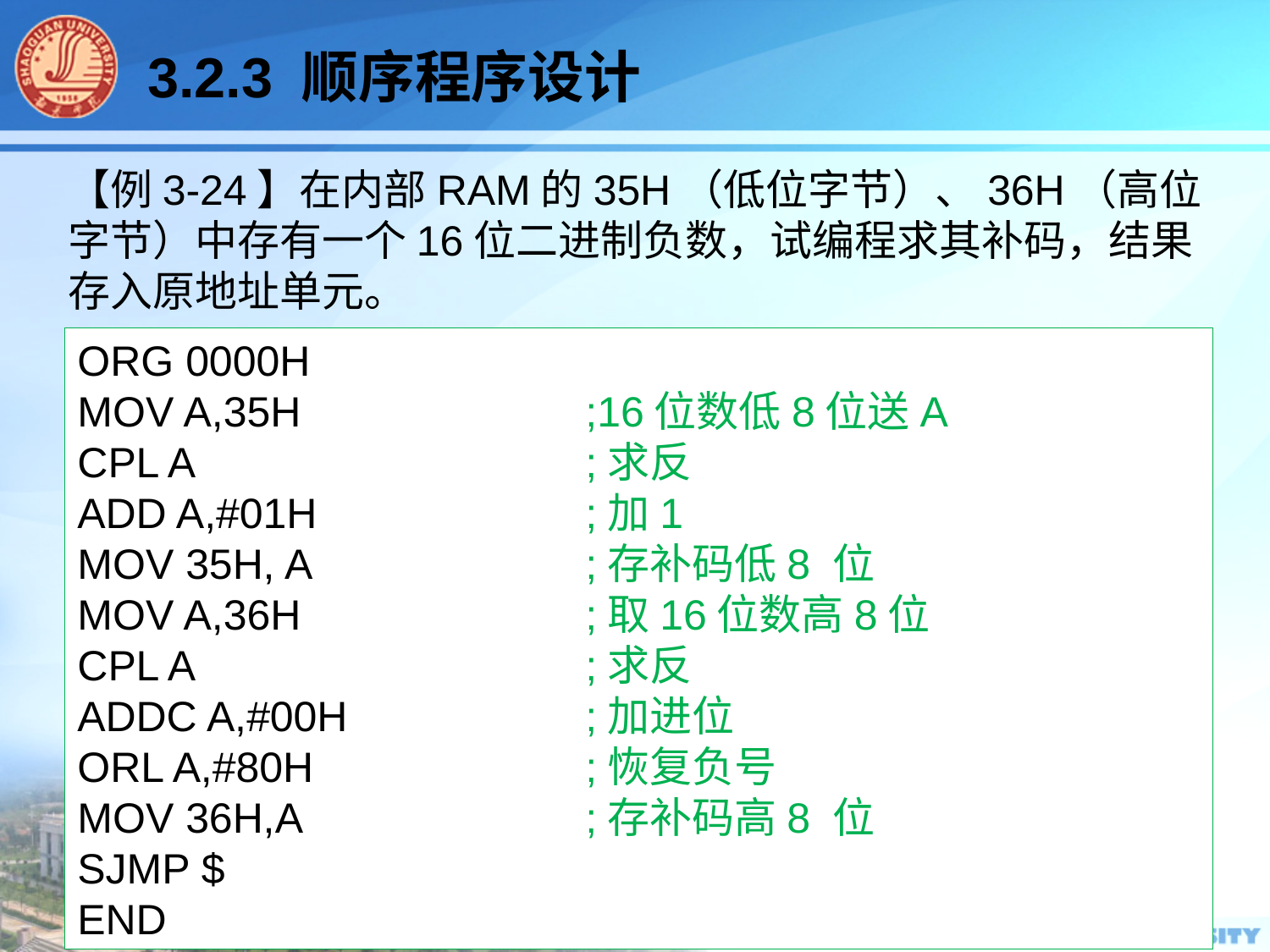

3.2.3 顺序程序设计
【例3-24】在内部RAM的35H（低位字节）、36H（高位字节）中存有一个16位二进制负数，试编程求其补码，结果存入原地址单元。
分析：负数补码=反码+1，求补过程就是取反加1。所以，低8位取反后加1；然后高8 位取反，再加上来自低位的进位。由于51单片机的加1指令不影响标志位，所以低位加1要使用ADD指令，不能使用INC指令。程序如下：
ORG 0000H
MOV A,35H 			;16位数低8位送A
CPL A				;求反
ADD A,#01H 			;加1
MOV 35H, A 			;存补码低8 位
MOV A,36H 			;取16位数高8位
CPL A 			;求反
ADDC A,#00H 		;加进位
ORL A,#80H			;恢复负号
MOV 36H,A 			;存补码高8 位
SJMP $
END